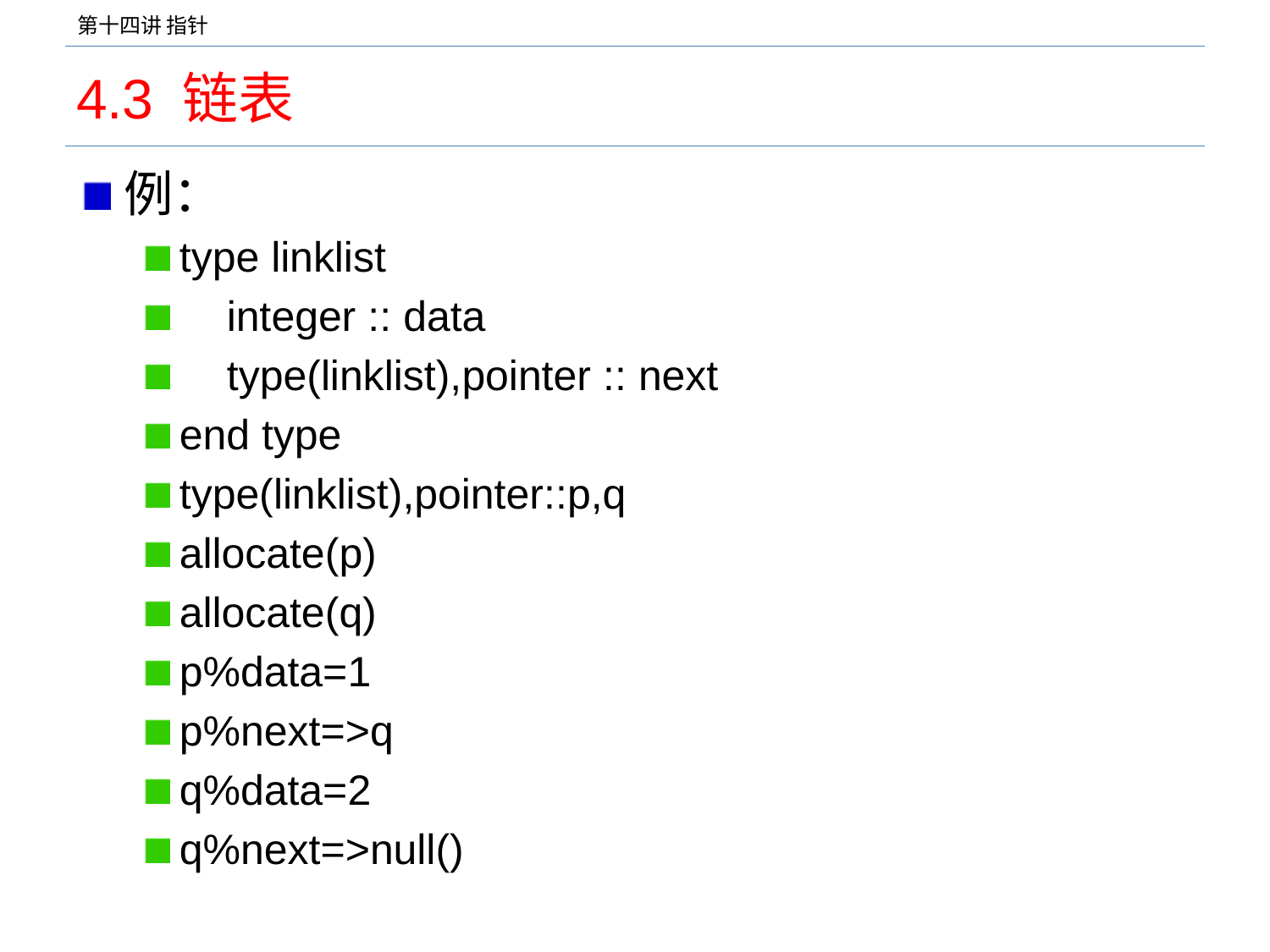

# 4.3 链表
例：
type linklist
    integer :: data
    type(linklist),pointer :: next
end type
type(linklist),pointer::p,q
allocate(p)
allocate(q)
p%data=1
p%next=>q
q%data=2
q%next=>null()